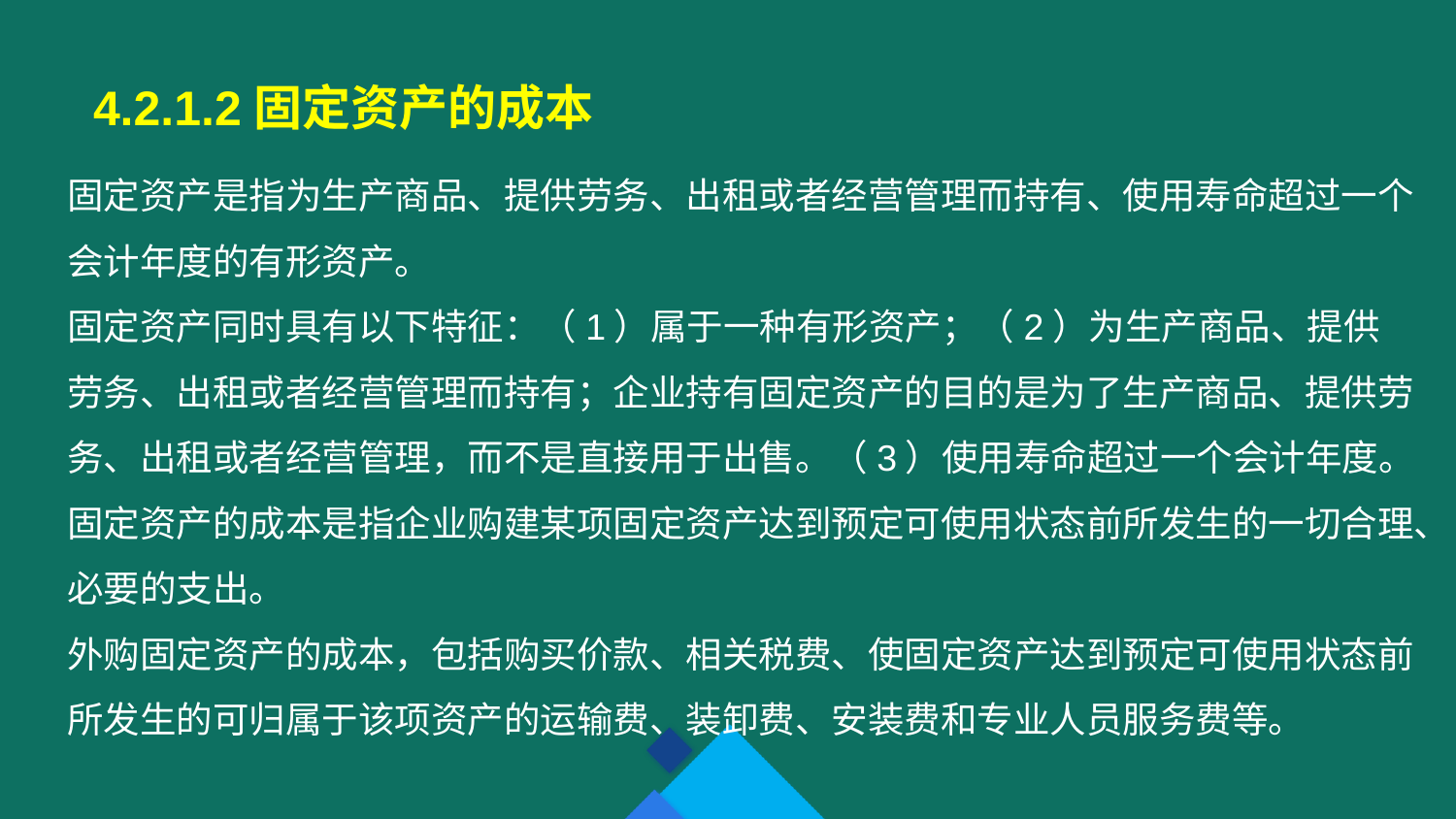

4.2.1.2固定资产的成本
固定资产是指为生产商品、提供劳务、出租或者经营管理而持有、使用寿命超过一个会计年度的有形资产。
固定资产同时具有以下特征：（1）属于一种有形资产；（2）为生产商品、提供劳务、出租或者经营管理而持有；企业持有固定资产的目的是为了生产商品、提供劳务、出租或者经营管理，而不是直接用于出售。（3）使用寿命超过一个会计年度。
固定资产的成本是指企业购建某项固定资产达到预定可使用状态前所发生的一切合理、必要的支出。
外购固定资产的成本，包括购买价款、相关税费、使固定资产达到预定可使用状态前所发生的可归属于该项资产的运输费、装卸费、安装费和专业人员服务费等。